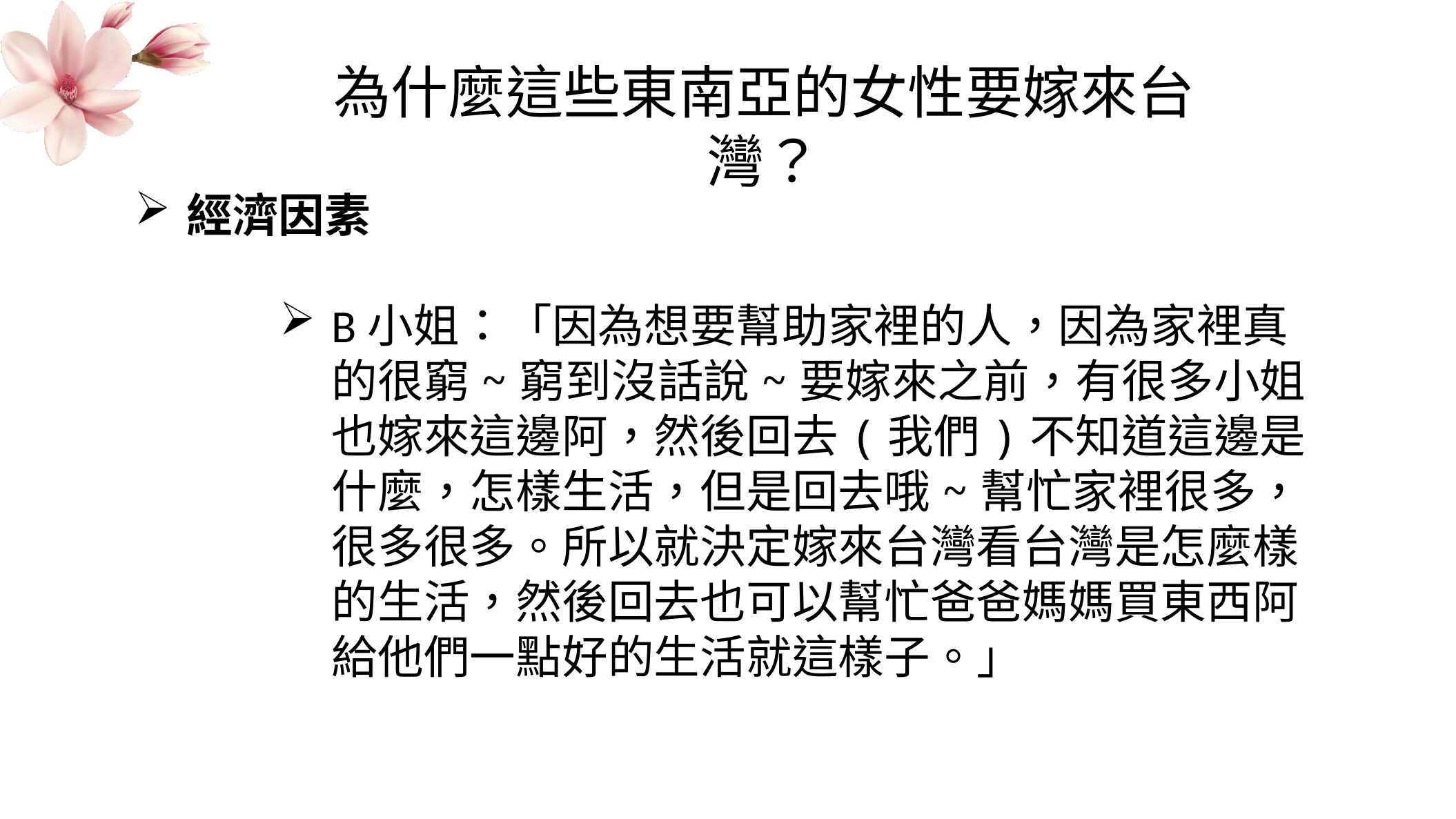

為什麼這些東南亞的女性要嫁來台灣？
經濟因素

B小姐：「因為想要幫助家裡的人，因為家裡真的很窮~窮到沒話說~要嫁來之前，有很多小姐也嫁來這邊阿，然後回去(我們)不知道這邊是什麼，怎樣生活，但是回去哦~幫忙家裡很多，很多很多。所以就決定嫁來台灣看台灣是怎麼樣的生活，然後回去也可以幫忙爸爸媽媽買東西阿給他們一點好的生活就這樣子。」